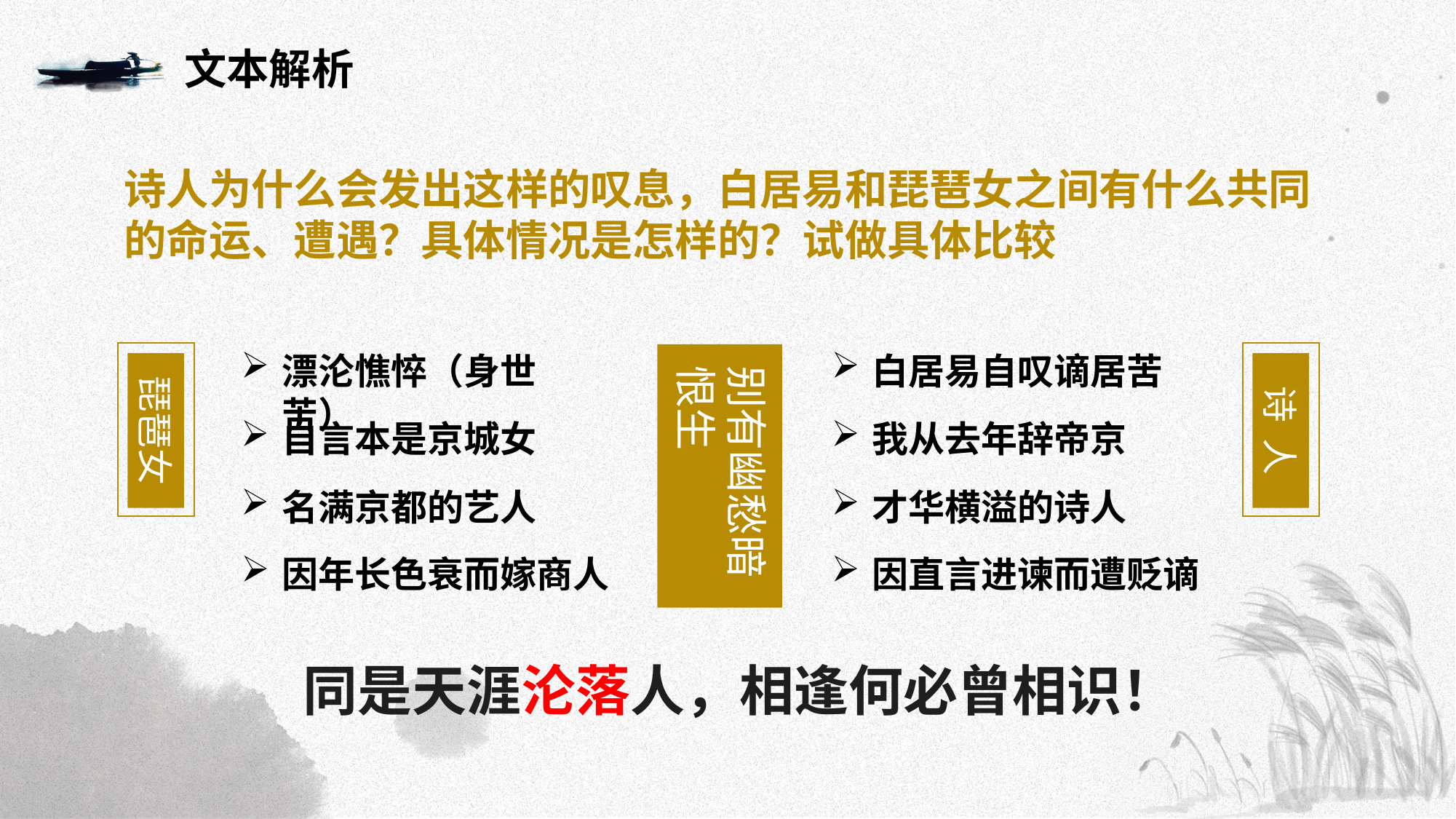

文本解析
诗人为什么会发出这样的叹息，白居易和琵琶女之间有什么共同的命运、遭遇？具体情况是怎样的？试做具体比较

琵琶女
漂沦憔悴（身世苦）
白居易自叹谪居苦

诗  人
别有幽愁暗恨生
自言本是京城女
我从去年辞帝京
名满京都的艺人
才华横溢的诗人
因年长色衰而嫁商人
因直言进谏而遭贬谪
同是天涯沦落人，相逢何必曾相识！